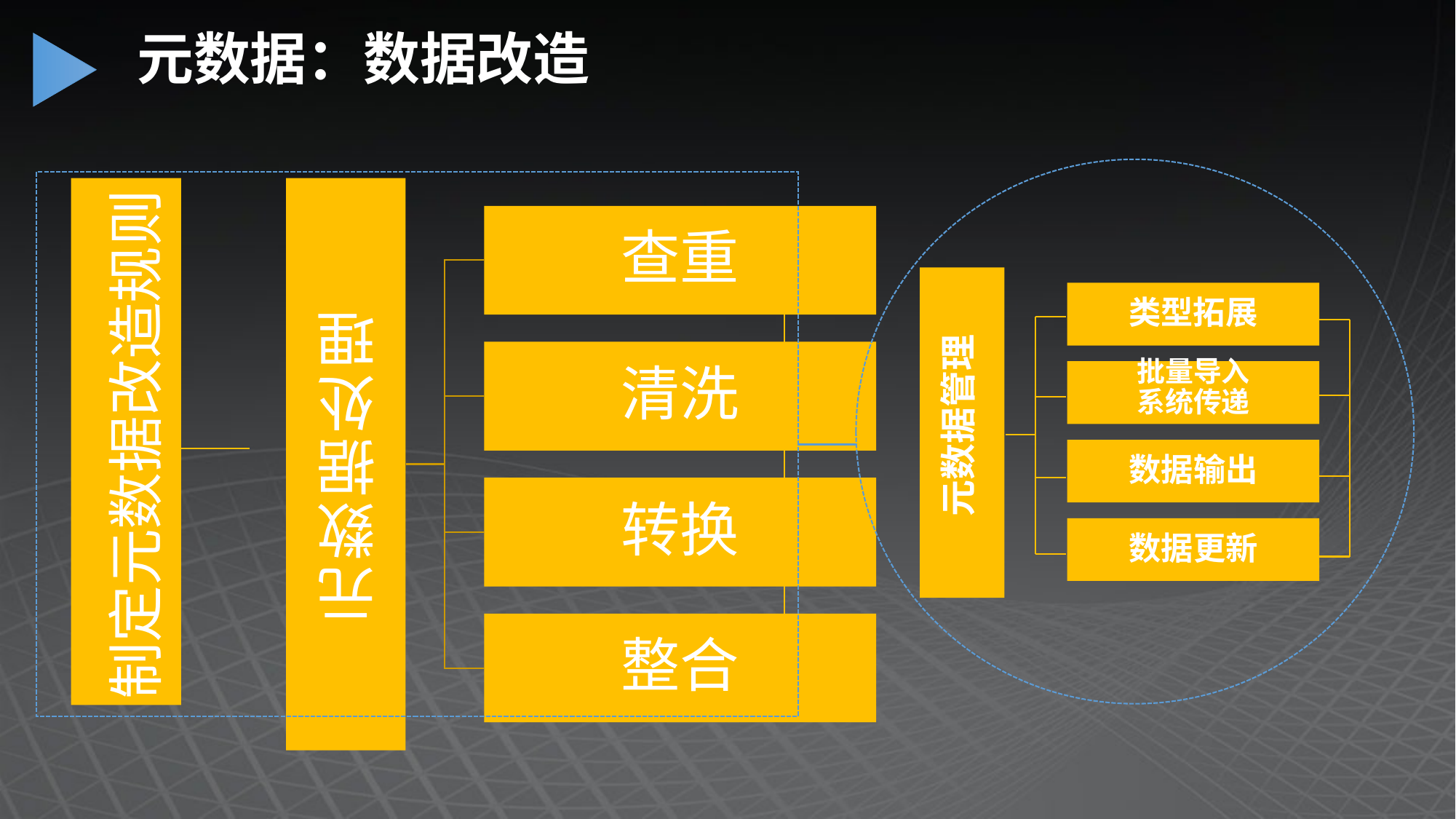

元数据：数据改造

元数据处理
查重
清洗
转换
整合

制定元数据改造规则

类型拓展

批量导入
系统传递

数据输出

数据更新
元数据管理